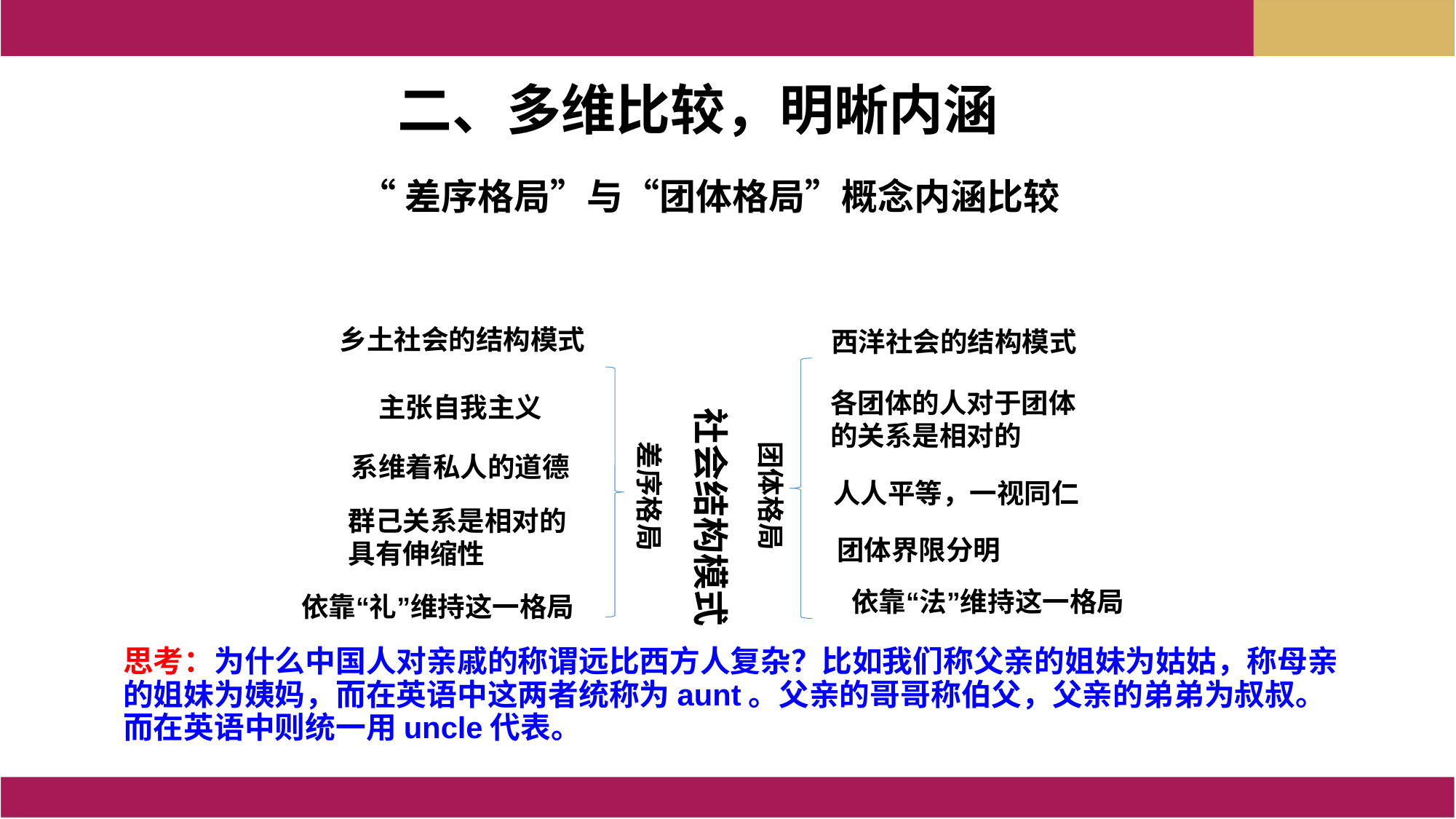

二、多维比较，明晰内涵

“差序格局”与“团体格局”概念内涵比较

乡土社会的结构模式
西洋社会的结构模式

各团体的人对于团体
的关系是相对的
主张自我主义
社会结构模式
团体格局
差序格局
系维着私人的道德
人人平等，一视同仁
群己关系是相对的具有伸缩性
团体界限分明
依靠“法”维持这一格局
依靠“礼”维持这一格局
思考：为什么中国人对亲戚的称谓远比西方人复杂？比如我们称父亲的姐妹为姑姑，称母亲的姐妹为姨妈，而在英语中这两者统称为aunt。父亲的哥哥称伯父，父亲的弟弟为叔叔。而在英语中则统一用uncle代表。